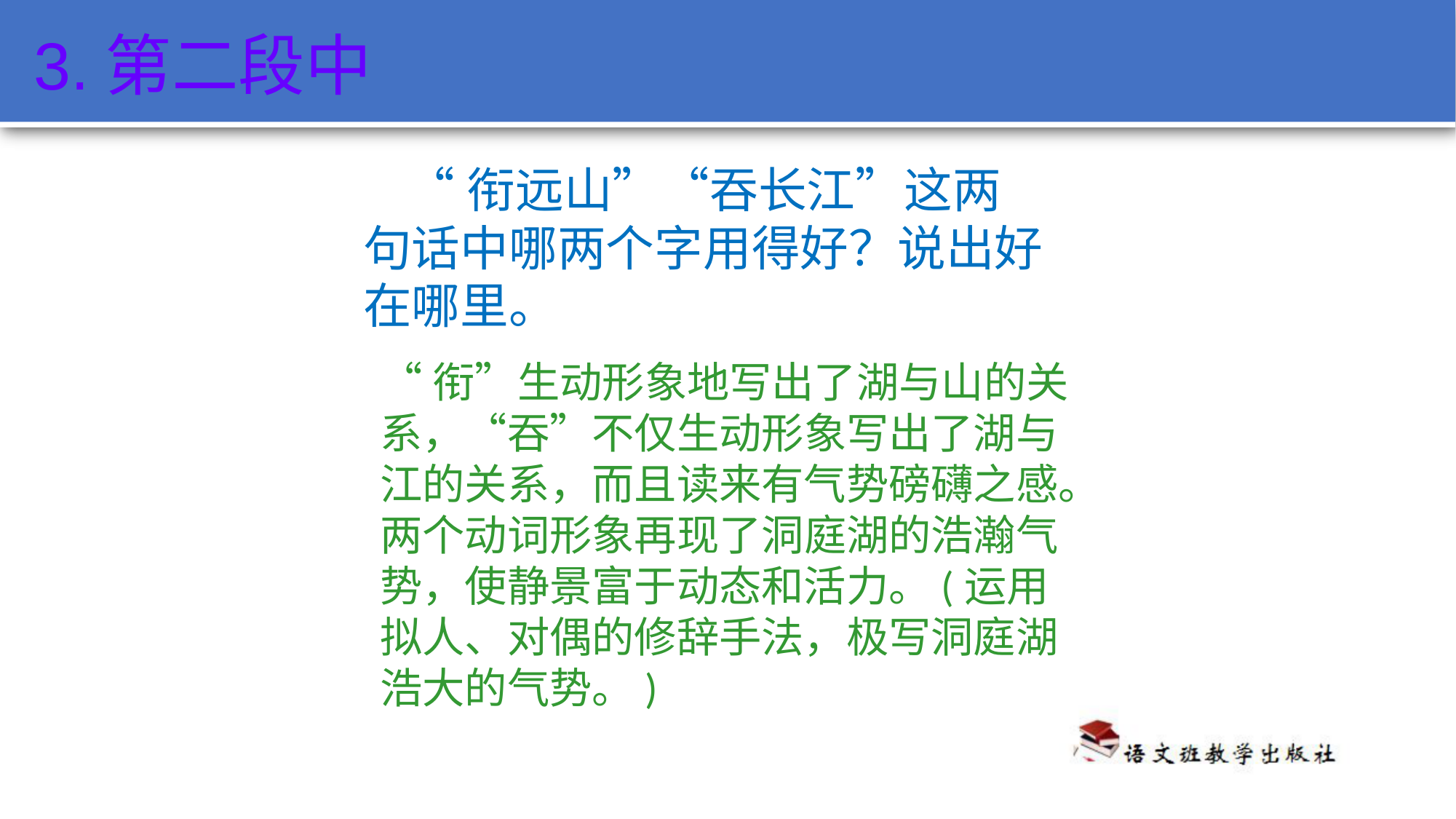

3.第二段中
    “衔远山”“吞长江”这两句话中哪两个字用得好？说出好在哪里。
“衔”生动形象地写出了湖与山的关系，“吞”不仅生动形象写出了湖与江的关系，而且读来有气势磅礴之感。两个动词形象再现了洞庭湖的浩瀚气势，使静景富于动态和活力。(运用拟人、对偶的修辞手法，极写洞庭湖浩大的气势。)